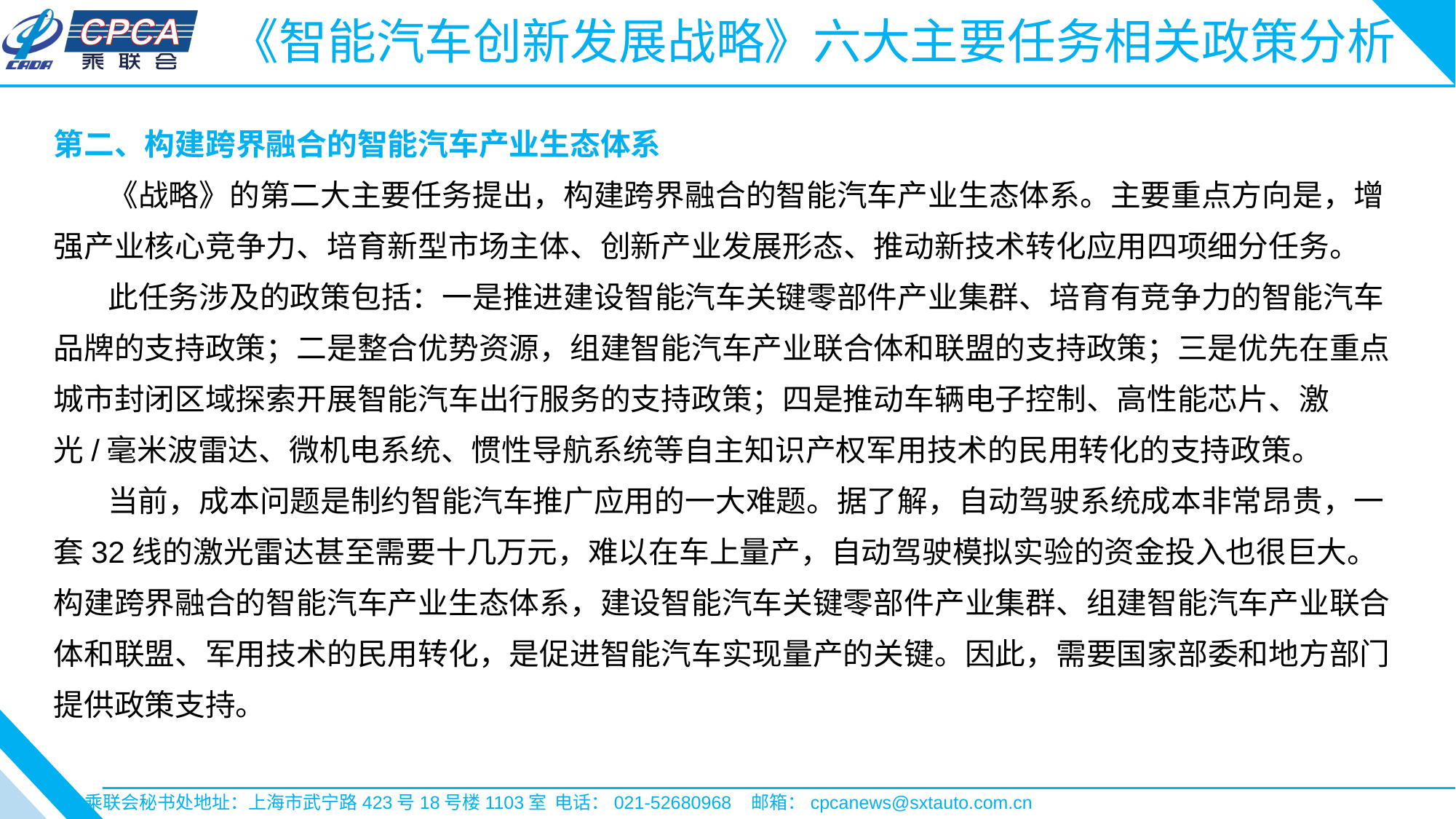

《智能汽车创新发展战略》六大主要任务相关政策分析
第二、构建跨界融合的智能汽车产业生态体系
       《战略》的第二大主要任务提出，构建跨界融合的智能汽车产业生态体系。主要重点方向是，增强产业核心竞争力、培育新型市场主体、创新产业发展形态、推动新技术转化应用四项细分任务。
       此任务涉及的政策包括：一是推进建设智能汽车关键零部件产业集群、培育有竞争力的智能汽车品牌的支持政策；二是整合优势资源，组建智能汽车产业联合体和联盟的支持政策；三是优先在重点城市封闭区域探索开展智能汽车出行服务的支持政策；四是推动车辆电子控制、高性能芯片、激光/毫米波雷达、微机电系统、惯性导航系统等自主知识产权军用技术的民用转化的支持政策。
       当前，成本问题是制约智能汽车推广应用的一大难题。据了解，自动驾驶系统成本非常昂贵，一套32线的激光雷达甚至需要十几万元，难以在车上量产，自动驾驶模拟实验的资金投入也很巨大。构建跨界融合的智能汽车产业生态体系，建设智能汽车关键零部件产业集群、组建智能汽车产业联合体和联盟、军用技术的民用转化，是促进智能汽车实现量产的关键。因此，需要国家部委和地方部门提供政策支持。